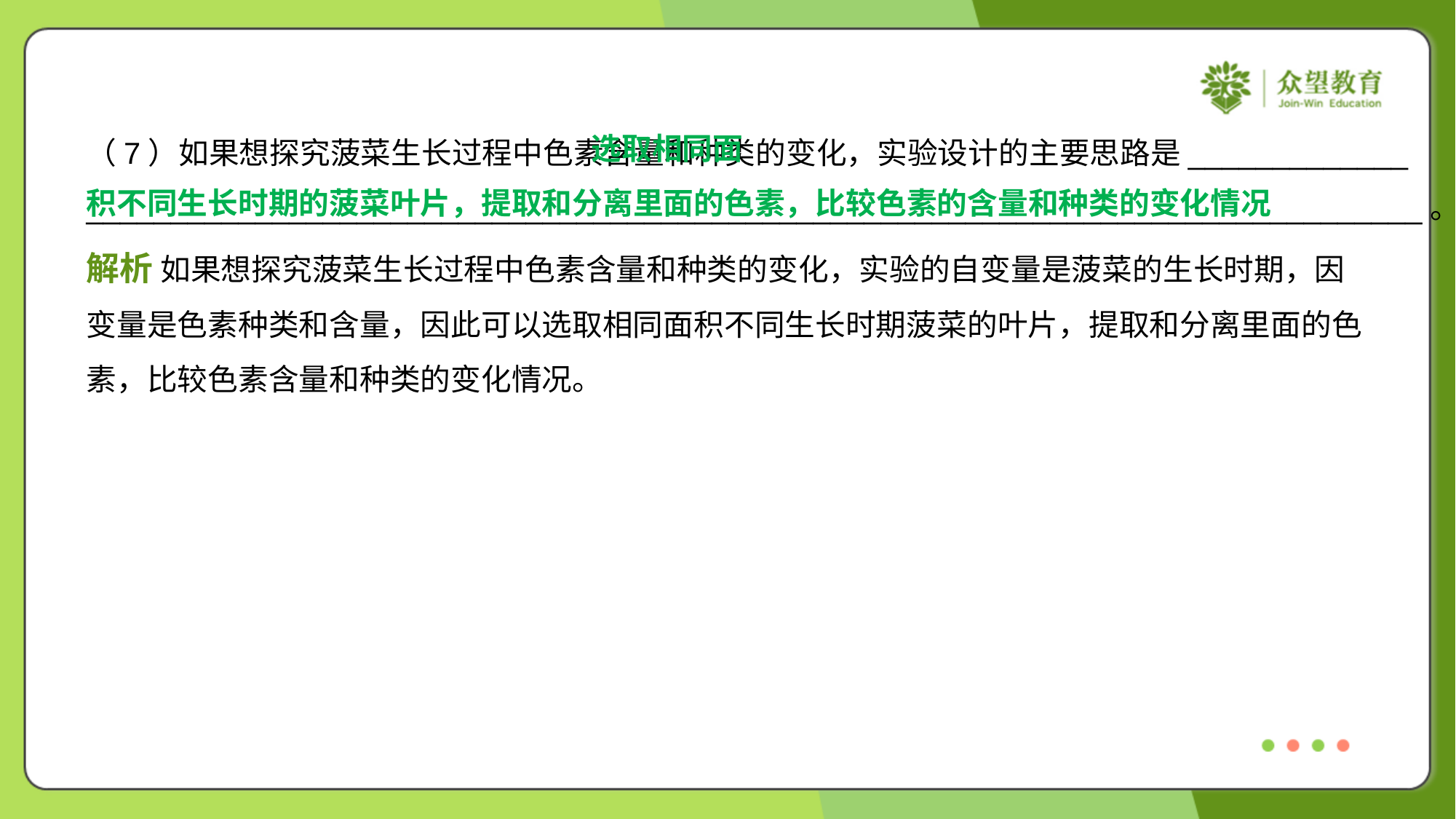

选取相同面
积不同生长时期的菠菜叶片，提取和分离里面的色素，比较色素的含量和种类的变化情况
（7）如果想探究菠菜生长过程中色素含量和种类的变化，实验设计的主要思路是_____________
_______________________________________________________________________________。
解析 如果想探究菠菜生长过程中色素含量和种类的变化，实验的自变量是菠菜的生长时期，因
变量是色素种类和含量，因此可以选取相同面积不同生长时期菠菜的叶片，提取和分离里面的色
素，比较色素含量和种类的变化情况。